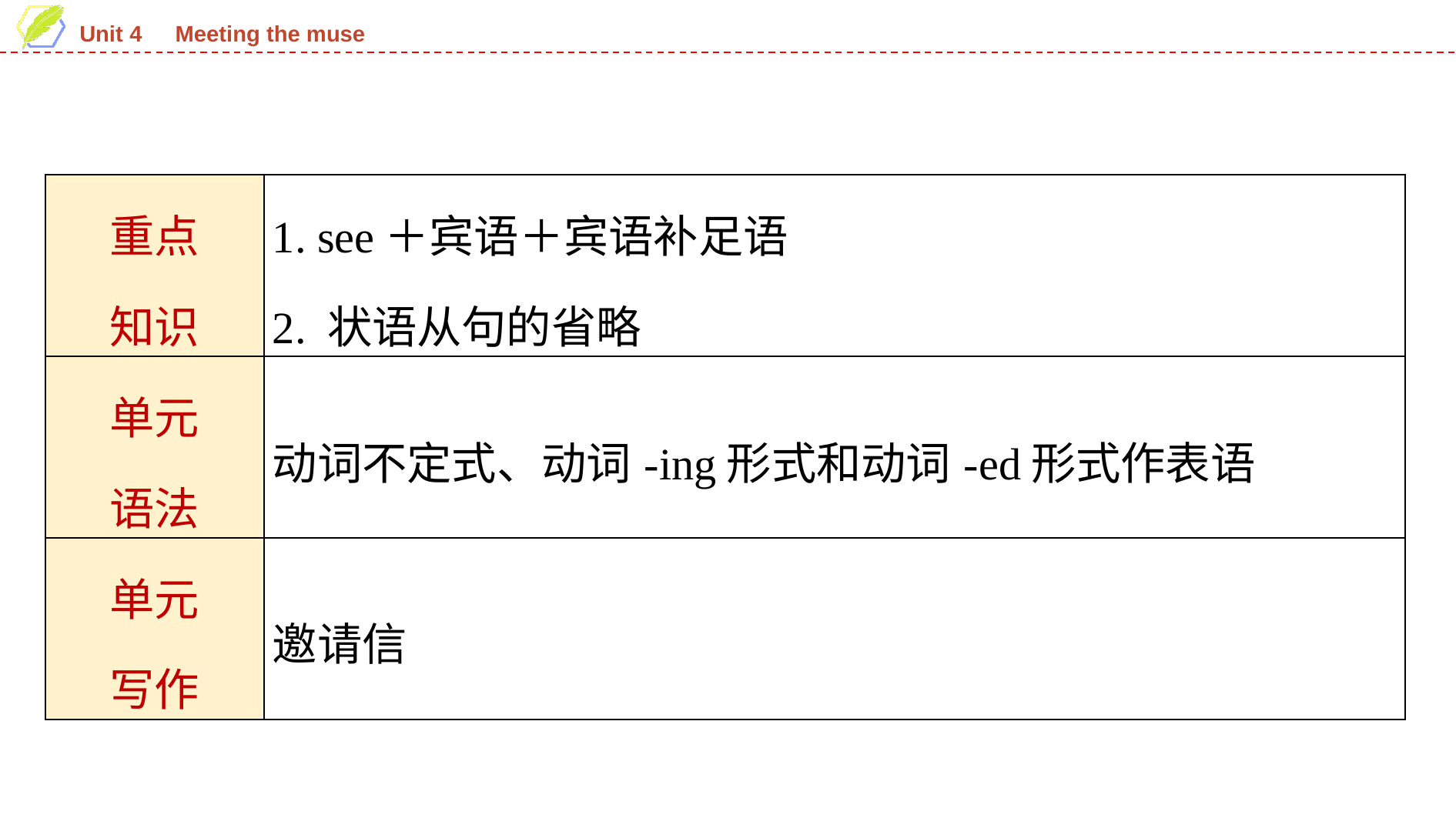

| 重点 知识 | 1. see＋宾语＋宾语补足语 2. 状语从句的省略 |
| --- | --- |
| 单元 语法 | 动词不定式、动词-ing形式和动词-ed形式作表语 |
| 单元 写作 | 邀请信 |